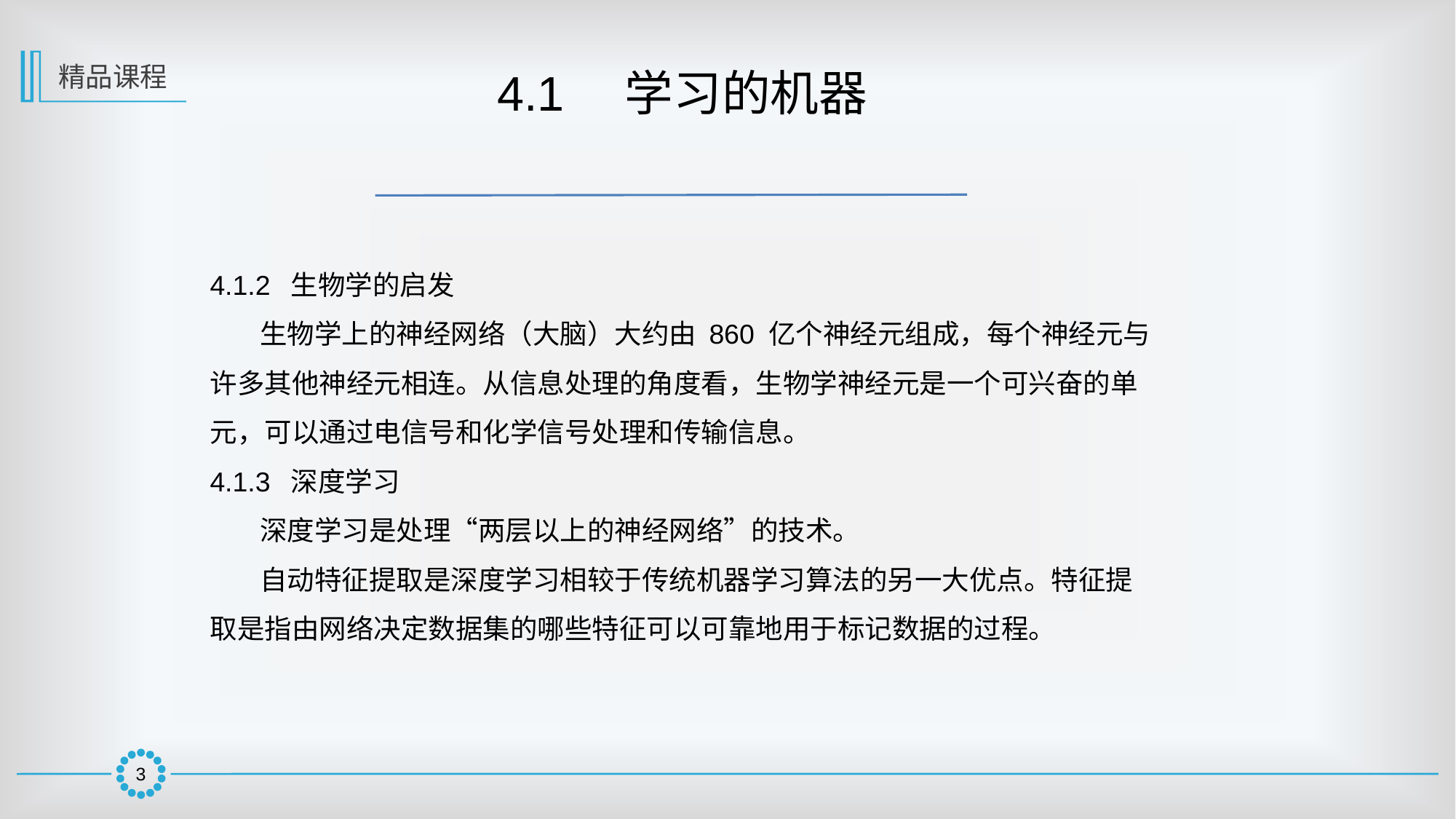

精品课程
 4.1　学习的机器

4.1.2 生物学的启发
       生物学上的神经网络（大脑）大约由 860 亿个神经元组成，每个神经元与许多其他神经元相连。从信息处理的角度看，生物学神经元是一个可兴奋的单元，可以通过电信号和化学信号处理和传输信息。
4.1.3 深度学习
       深度学习是处理“两层以上的神经网络”的技术。
       自动特征提取是深度学习相较于传统机器学习算法的另一大优点。特征提取是指由网络决定数据集的哪些特征可以可靠地用于标记数据的过程。

3